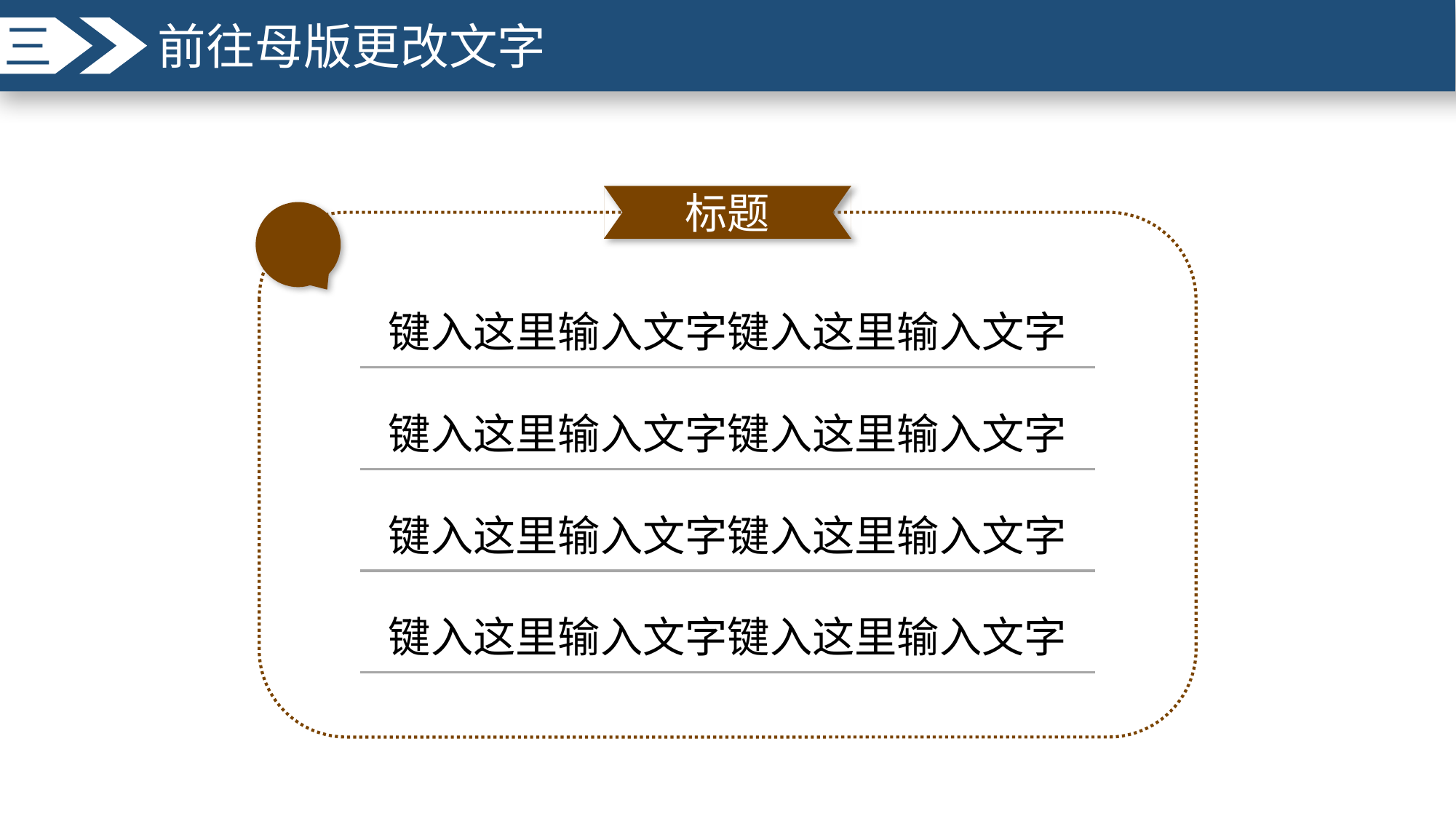

标题

键入这里输入文字键入这里输入文字
键入这里输入文字键入这里输入文字
键入这里输入文字键入这里输入文字
键入这里输入文字键入这里输入文字